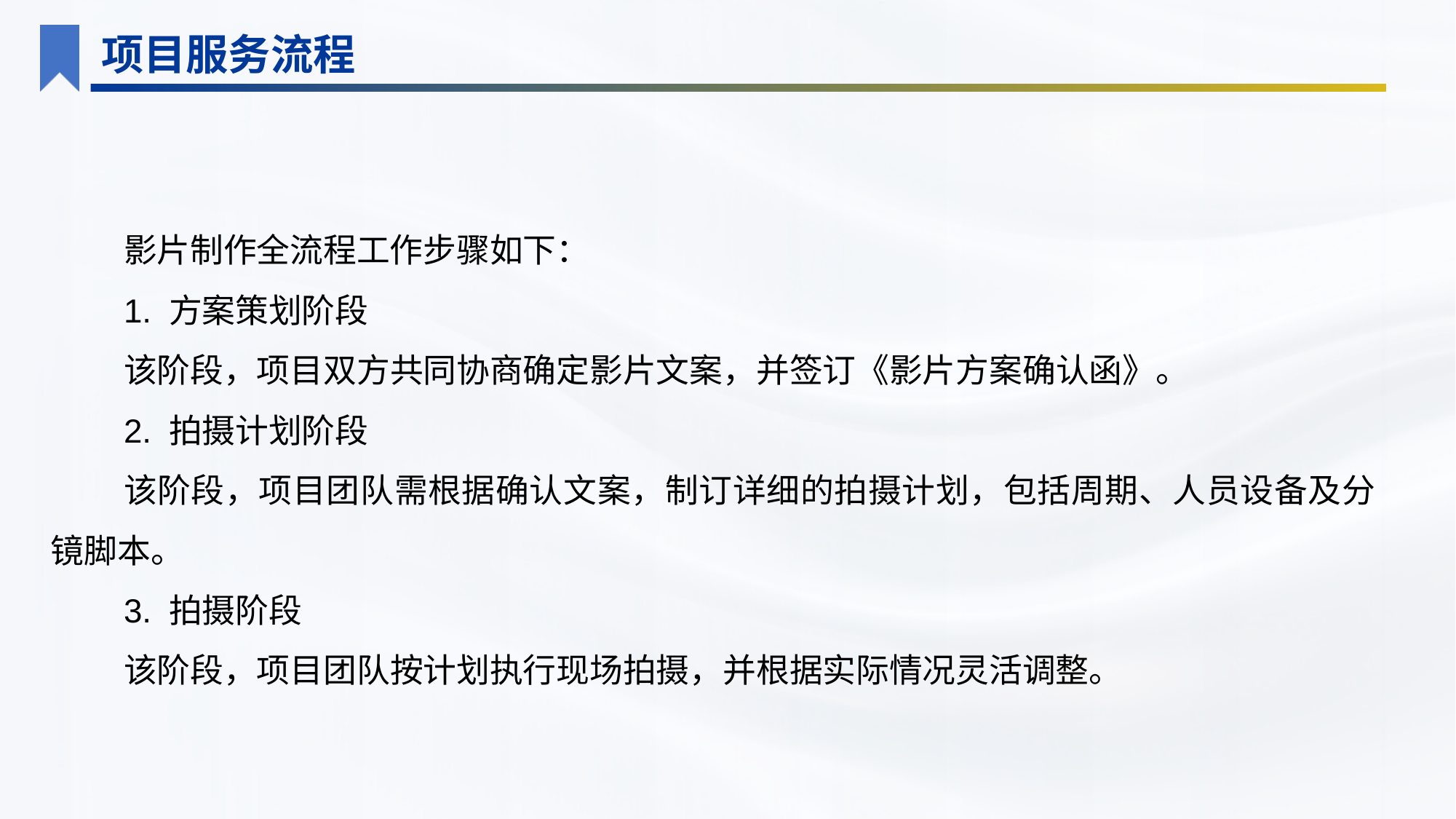

项目服务流程
影片制作全流程工作步骤如下：
1. 方案策划阶段
该阶段，项目双方共同协商确定影片文案，并签订《影片方案确认函》。
2. 拍摄计划阶段
该阶段，项目团队需根据确认文案，制订详细的拍摄计划，包括周期、人员设备及分镜脚本。
3. 拍摄阶段
该阶段，项目团队按计划执行现场拍摄，并根据实际情况灵活调整。